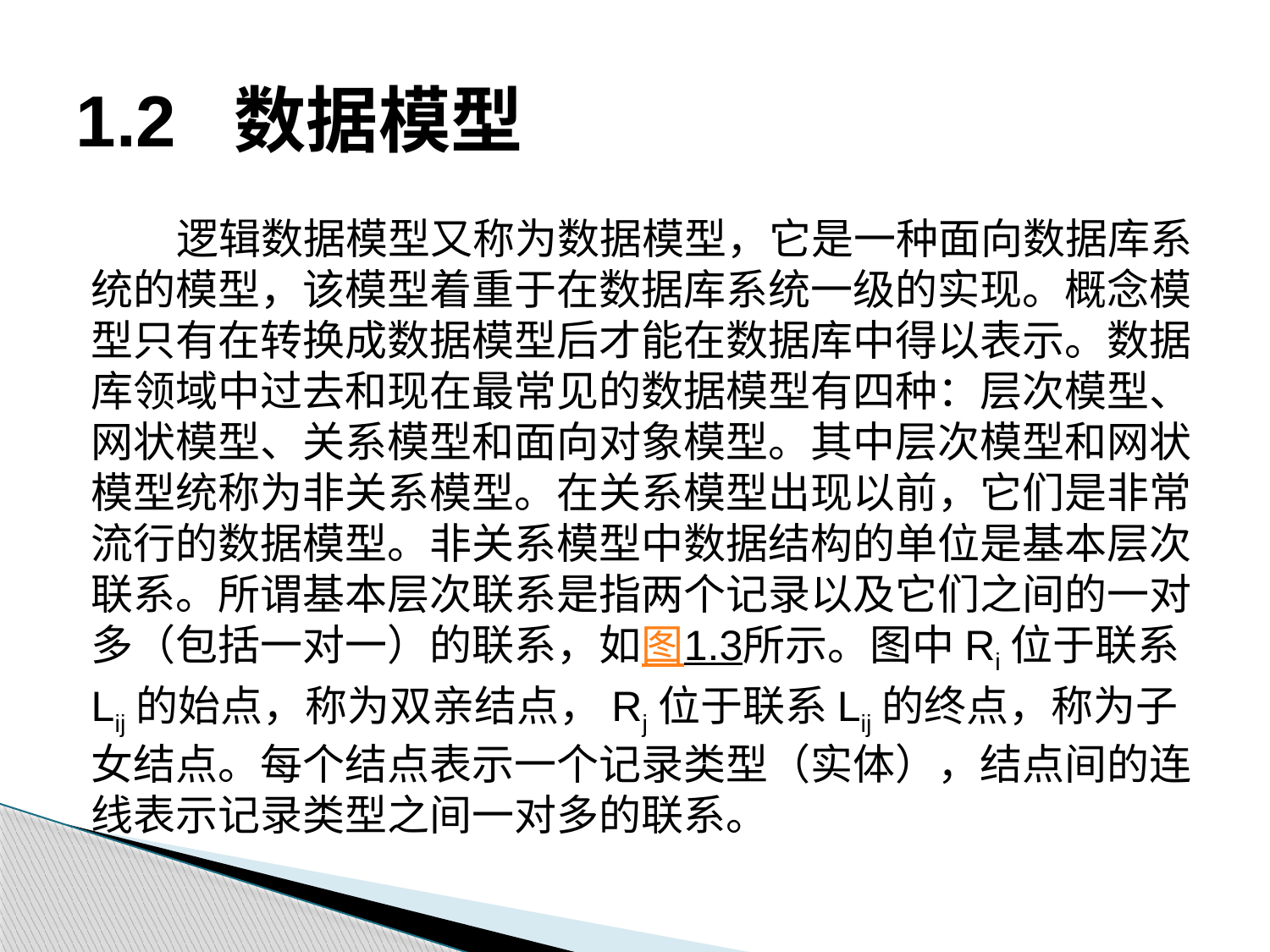

# 1.2  数据模型
逻辑数据模型又称为数据模型，它是一种面向数据库系统的模型，该模型着重于在数据库系统一级的实现。概念模型只有在转换成数据模型后才能在数据库中得以表示。数据库领域中过去和现在最常见的数据模型有四种：层次模型、网状模型、关系模型和面向对象模型。其中层次模型和网状模型统称为非关系模型。在关系模型出现以前，它们是非常流行的数据模型。非关系模型中数据结构的单位是基本层次联系。所谓基本层次联系是指两个记录以及它们之间的一对多（包括一对一）的联系，如图1.3所示。图中Ri位于联系Lij的始点，称为双亲结点，Rj位于联系Lij的终点，称为子女结点。每个结点表示一个记录类型（实体），结点间的连线表示记录类型之间一对多的联系。